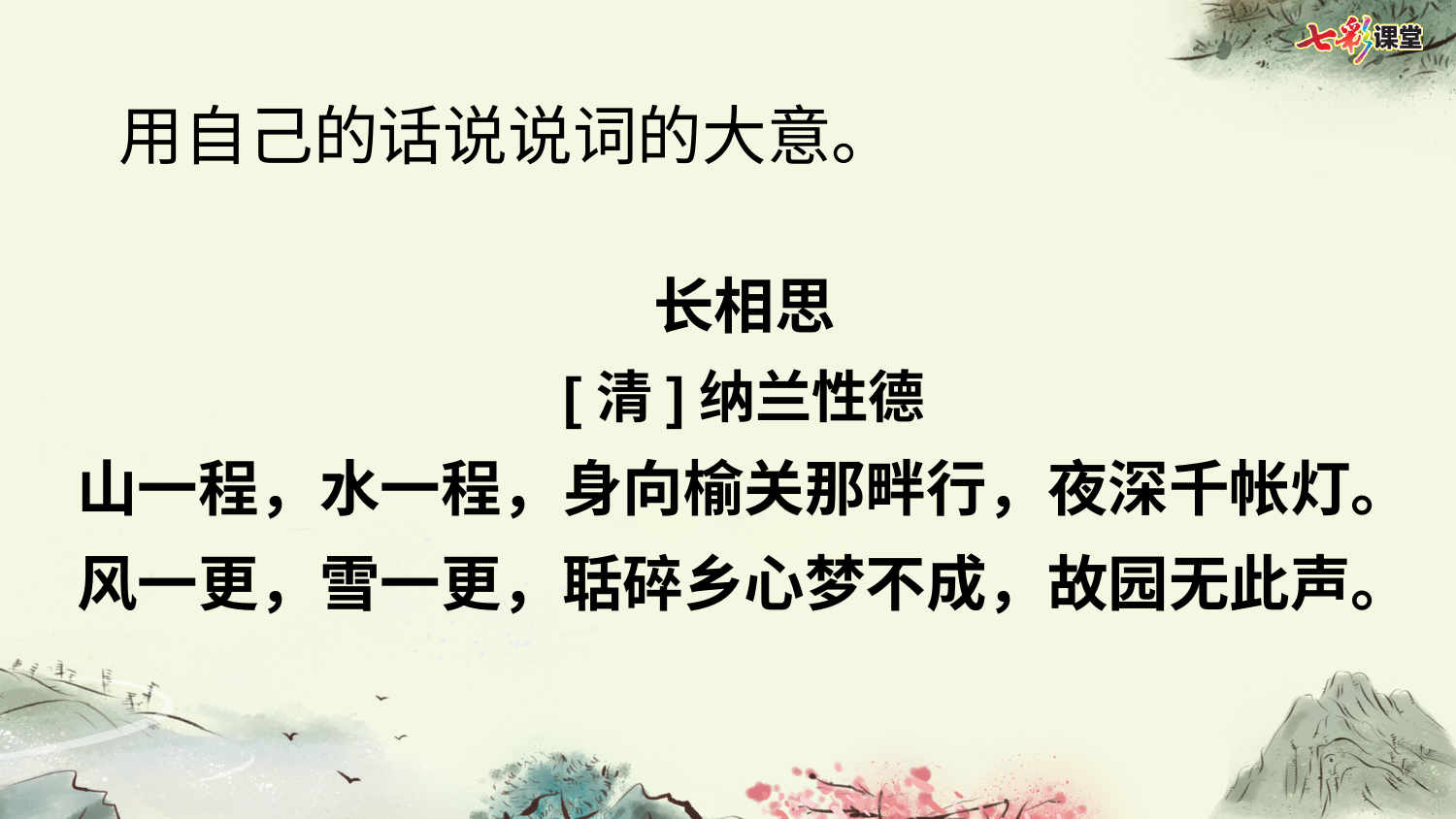

用自己的话说说词的大意。
长相思
[清]纳兰性德
山一程，水一程，身向榆关那畔行，夜深千帐灯。
风一更，雪一更，聒碎乡心梦不成，故园无此声。